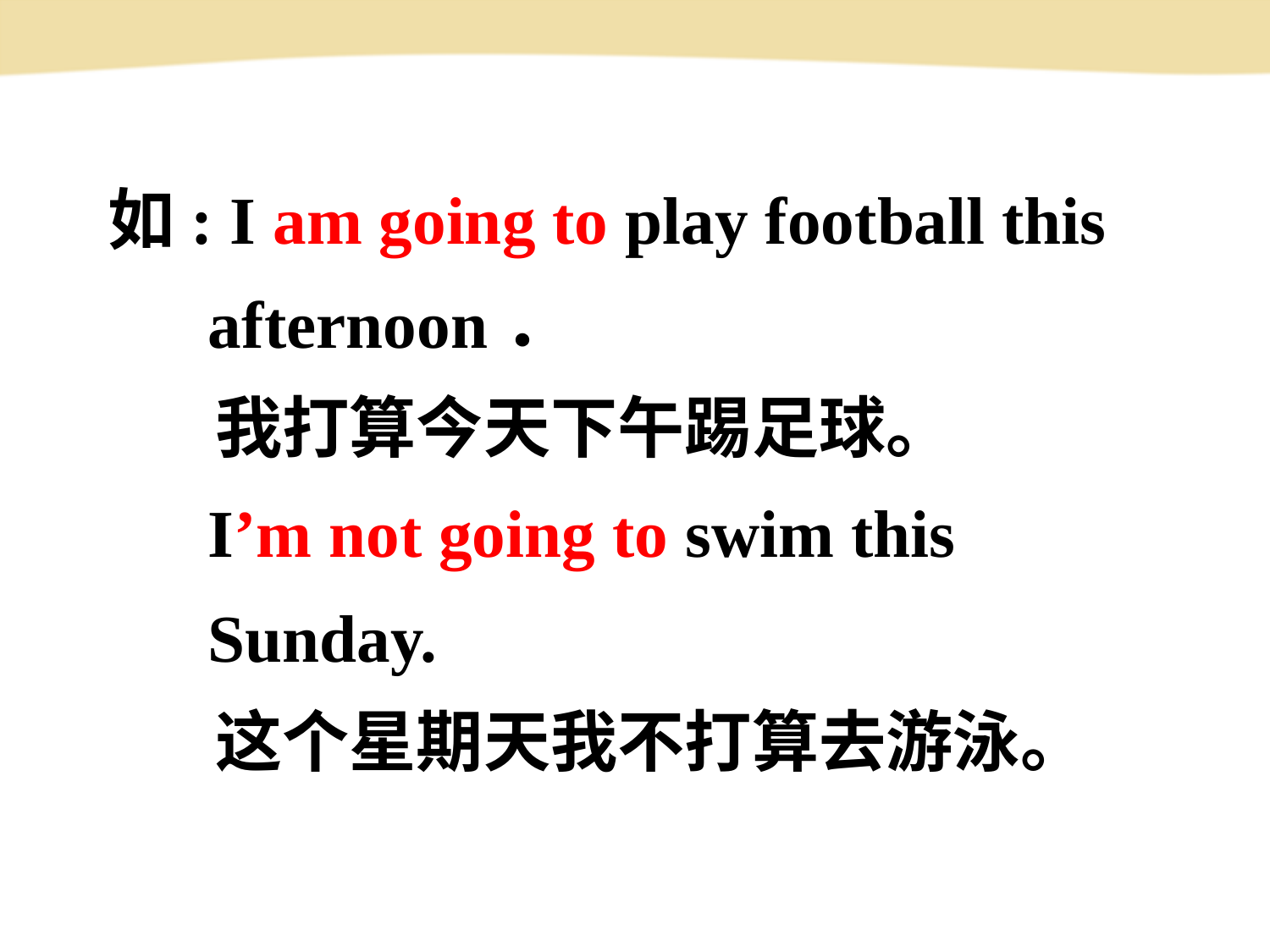

如: I am going to play football this
      afternoon．
      我打算今天下午踢足球。
      I’m not going to swim this
      Sunday.
      这个星期天我不打算去游泳。